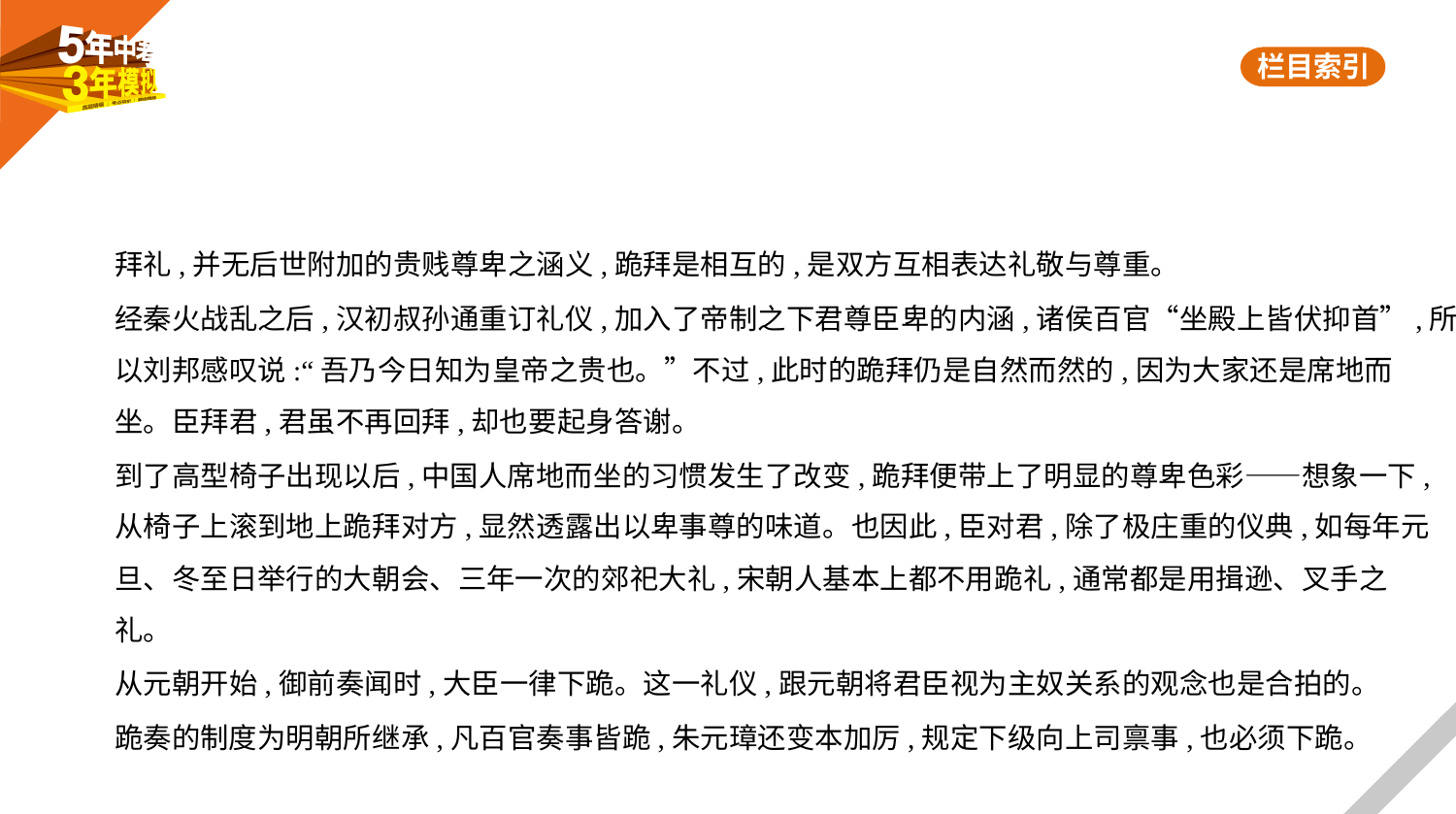

拜礼,并无后世附加的贵贱尊卑之涵义,跪拜是相互的,是双方互相表达礼敬与尊重。
经秦火战乱之后,汉初叔孙通重订礼仪,加入了帝制之下君尊臣卑的内涵,诸侯百官“坐殿上皆伏抑首”,所
以刘邦感叹说:“吾乃今日知为皇帝之贵也。”不过,此时的跪拜仍是自然而然的,因为大家还是席地而
坐。臣拜君,君虽不再回拜,却也要起身答谢。
到了高型椅子出现以后,中国人席地而坐的习惯发生了改变,跪拜便带上了明显的尊卑色彩——想象一下,
从椅子上滚到地上跪拜对方,显然透露出以卑事尊的味道。也因此,臣对君,除了极庄重的仪典,如每年元
旦、冬至日举行的大朝会、三年一次的郊祀大礼,宋朝人基本上都不用跪礼,通常都是用揖逊、叉手之
礼。
从元朝开始,御前奏闻时,大臣一律下跪。这一礼仪,跟元朝将君臣视为主奴关系的观念也是合拍的。
跪奏的制度为明朝所继承,凡百官奏事皆跪,朱元璋还变本加厉,规定下级向上司禀事,也必须下跪。